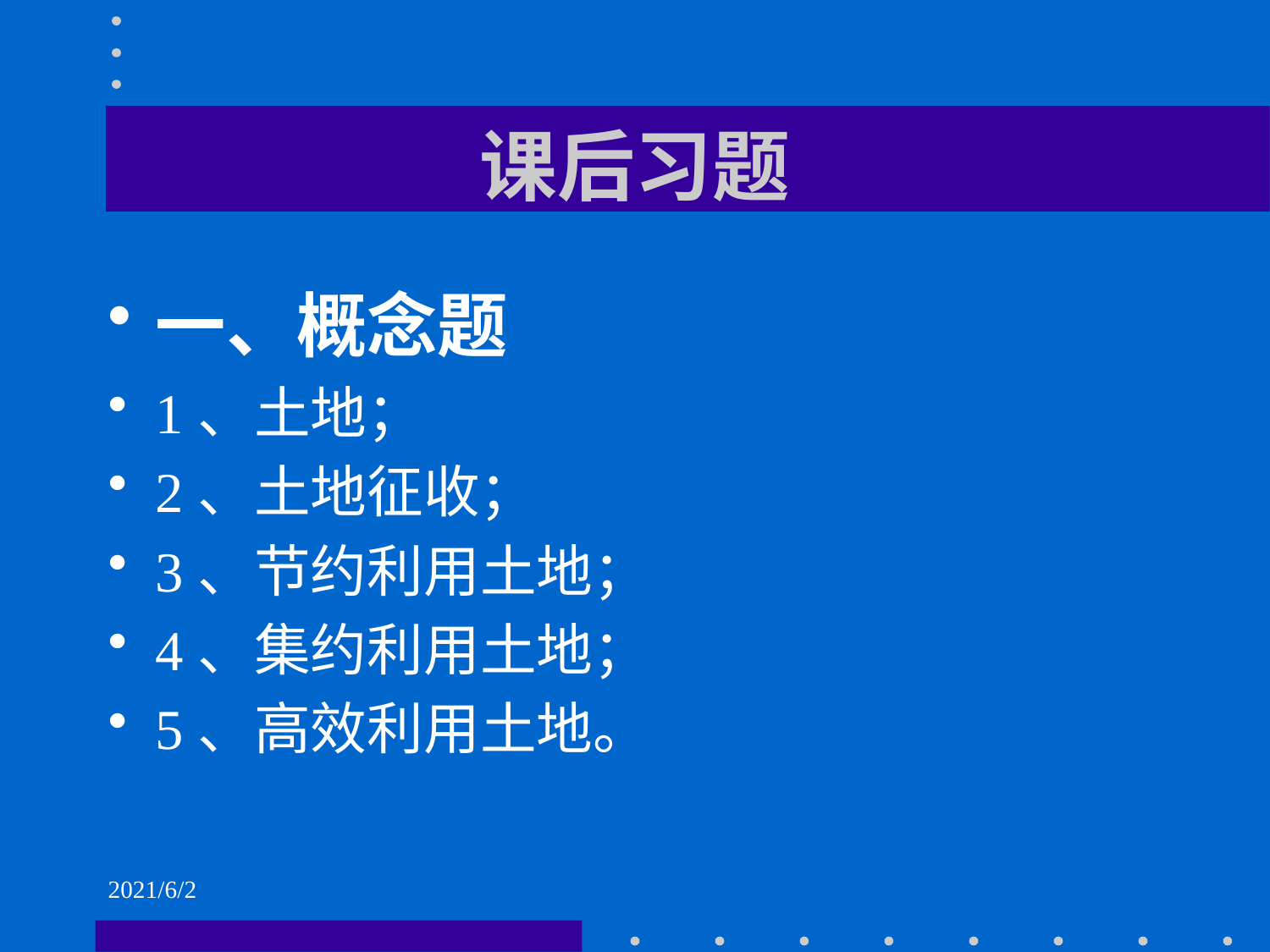

# 课后习题
一、概念题
1、土地；
2、土地征收；
3、节约利用土地；
4、集约利用土地；
5、高效利用土地。
2021/6/2